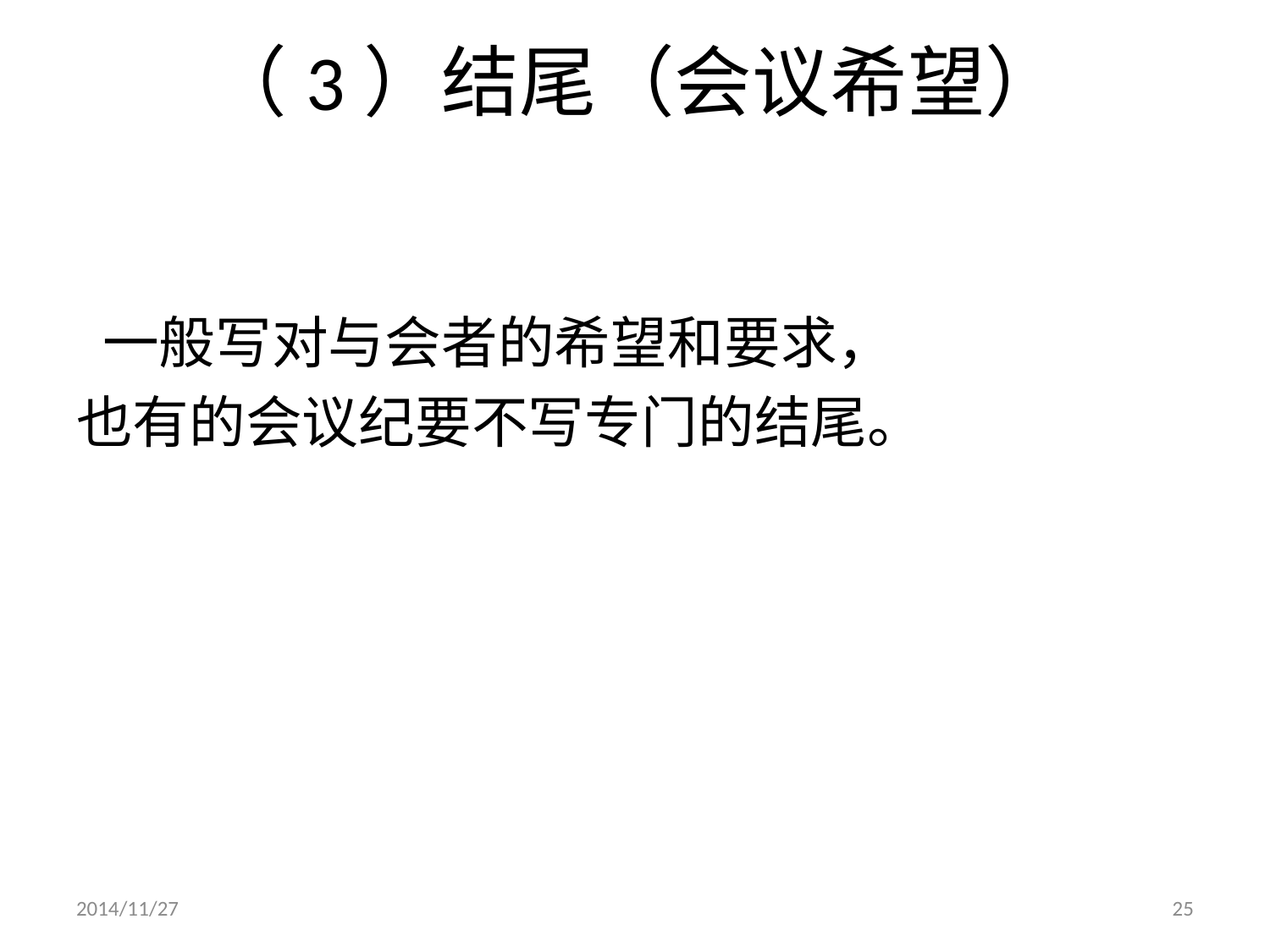

# （3）结尾（会议希望）

 一般写对与会者的希望和要求，
也有的会议纪要不写专门的结尾。
2014/11/27
25